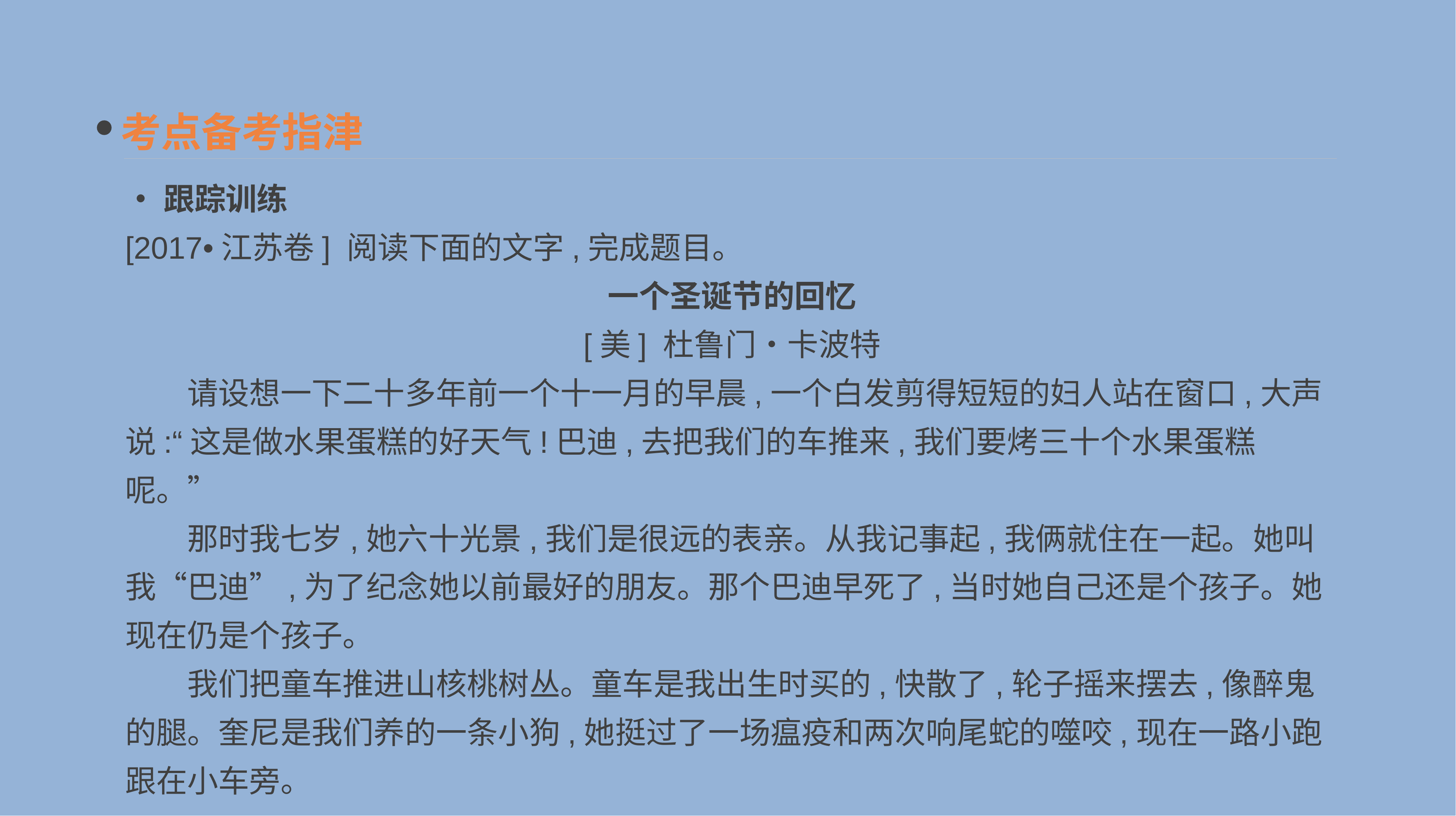

考点备考指津

•跟踪训练
[2017•江苏卷] 阅读下面的文字,完成题目。
一个圣诞节的回忆
[美] 杜鲁门•卡波特
　　请设想一下二十多年前一个十一月的早晨,一个白发剪得短短的妇人站在窗口,大声说:“这是做水果蛋糕的好天气!巴迪,去把我们的车推来,我们要烤三十个水果蛋糕呢。”
　　那时我七岁,她六十光景,我们是很远的表亲。从我记事起,我俩就住在一起。她叫我“巴迪”,为了纪念她以前最好的朋友。那个巴迪早死了,当时她自己还是个孩子。她现在仍是个孩子。
　　我们把童车推进山核桃树丛。童车是我出生时买的,快散了,轮子摇来摆去,像醉鬼的腿。奎尼是我们养的一条小狗,她挺过了一场瘟疫和两次响尾蛇的噬咬,现在一路小跑跟在小车旁。